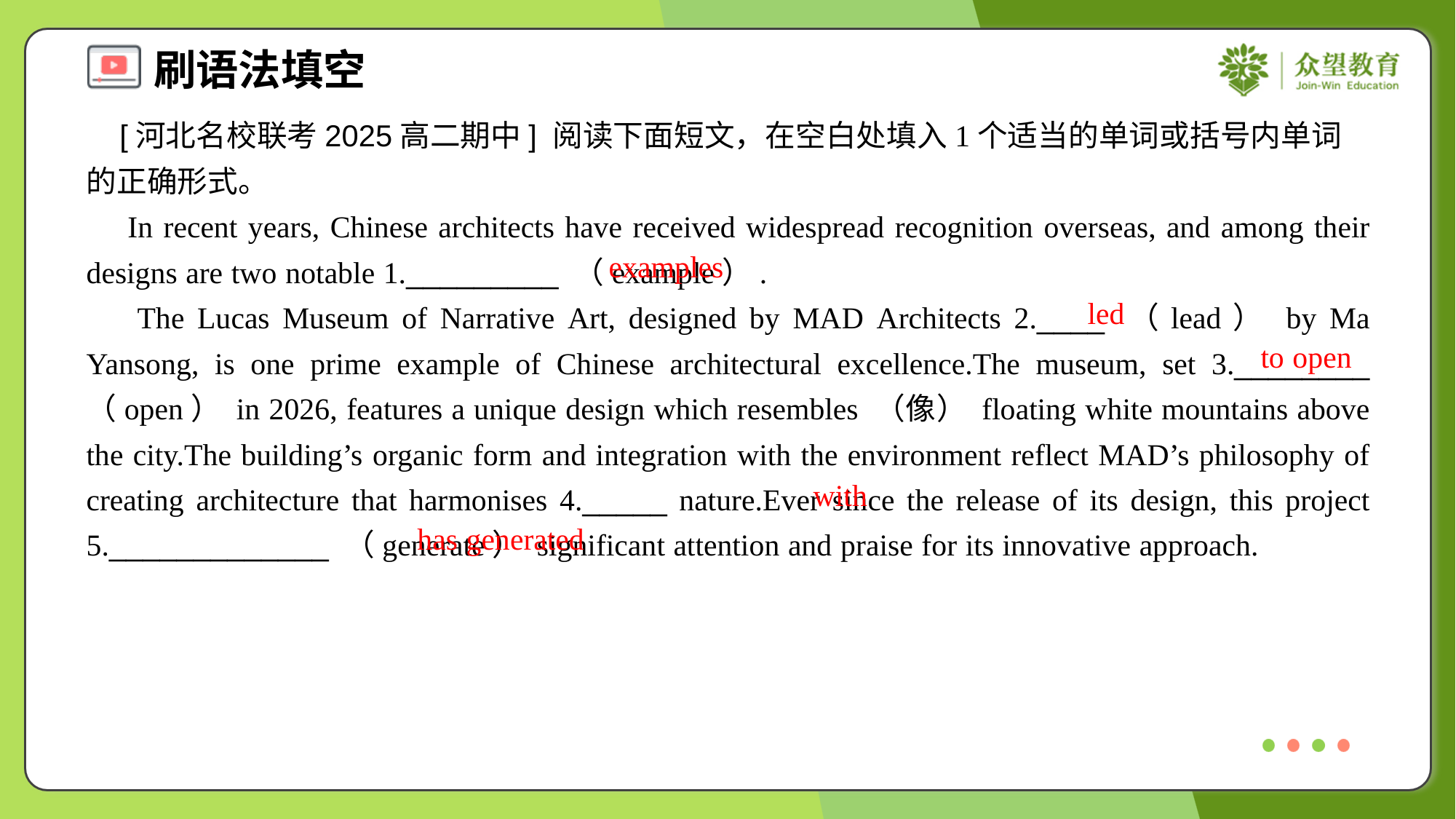

[河北名校联考2025高二期中] 阅读下面短文，在空白处填入1个适当的单词或括号内单词的正确形式。
    In recent years, Chinese architects have received widespread recognition overseas, and among their designs are two notable 1._________ （example）.
    The Lucas Museum of Narrative Art, designed by MAD Architects 2.____ （lead） by Ma Yansong, is one prime example of Chinese architectural excellence.The museum, set 3.________ （open） in 2026, features a unique design which resembles （像） floating white mountains above the city.The building’s organic form and integration with the environment reflect MAD’s philosophy of creating architecture that harmonises 4._____ nature.Ever since the release of its design, this project 5._____________ （generate） significant attention and praise for its innovative approach.

examples
led
to open
with
has generated